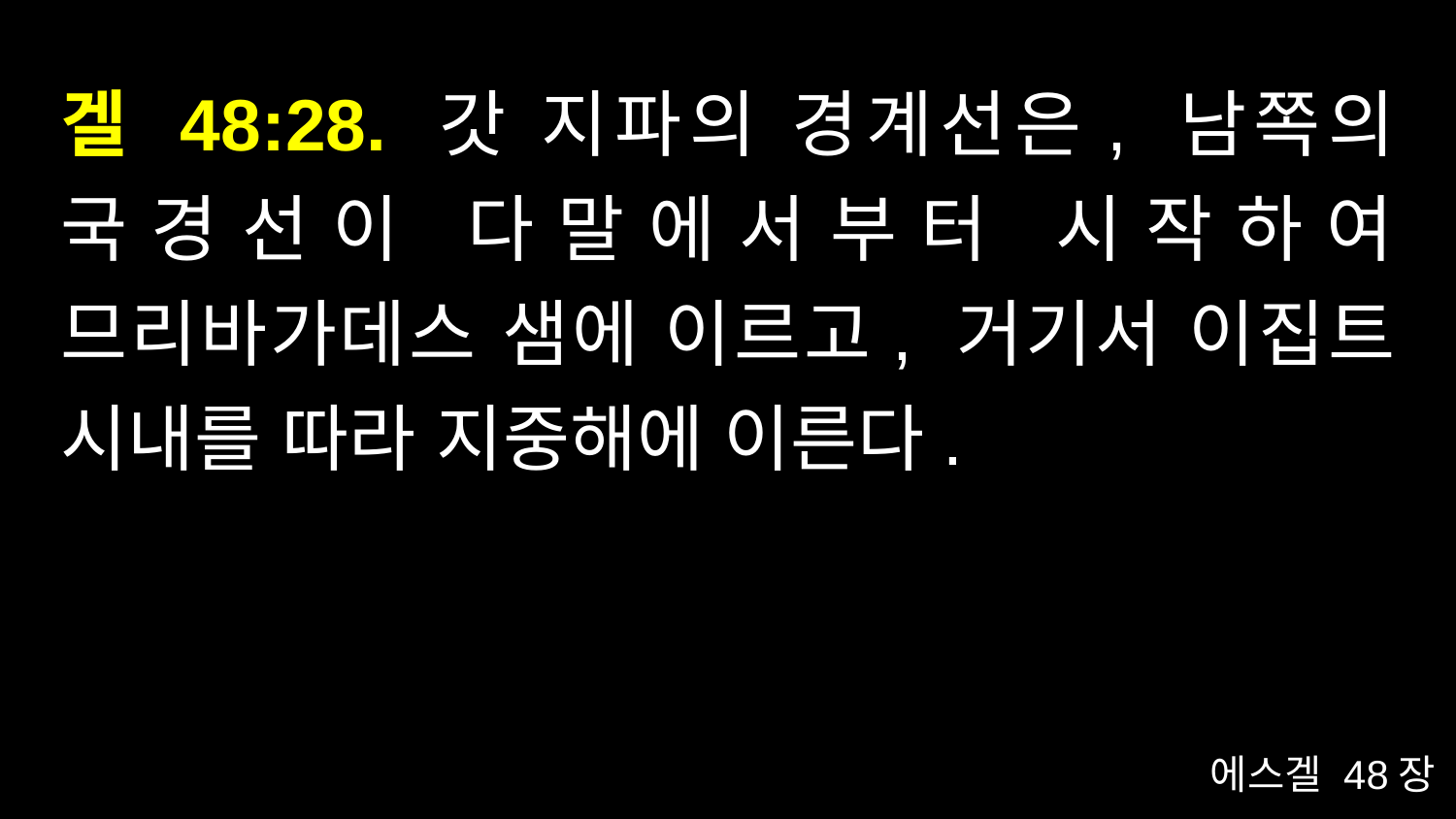

# 겔 48:28. 갓 지파의 경계선은, 남쪽의 국경선이 다말에서부터 시작하여 므리바가데스 샘에 이르고, 거기서 이집트 시내를 따라 지중해에 이른다.
에스겔 48장